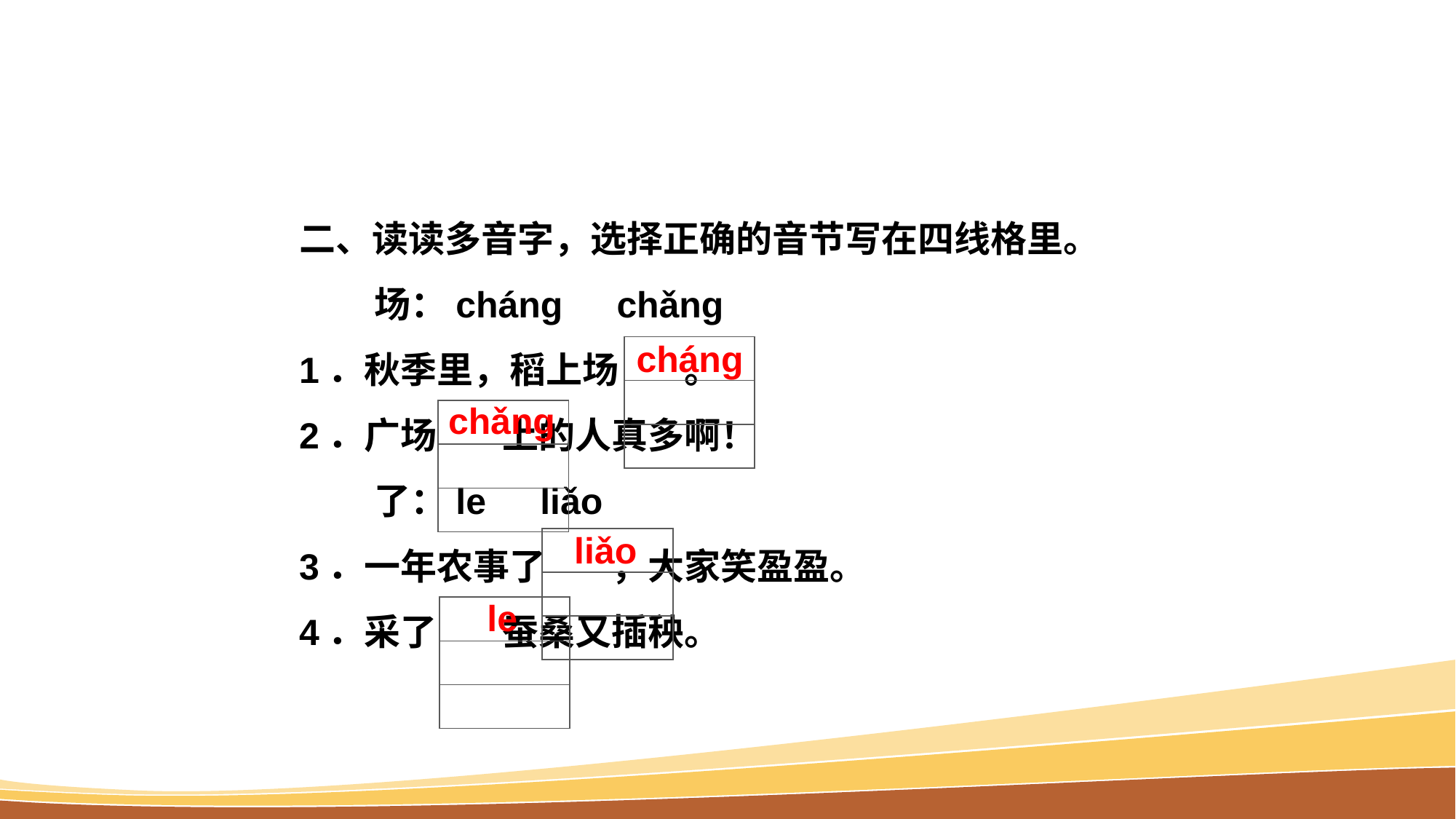

二、读读多音字，选择正确的音节写在四线格里。
场：chánɡ　chǎnɡ
1．秋季里，稻上场        。
2．广场        上的人真多啊！
了：le　liǎo
3．一年农事了        ，大家笑盈盈。
4．采了        蚕桑又插秧。
chánɡ
|  |
| --- |
|  |
|  |
chǎnɡ
|  |
| --- |
|  |
|  |
liǎo
|  |
| --- |
|  |
|  |
le
|  |
| --- |
|  |
|  |